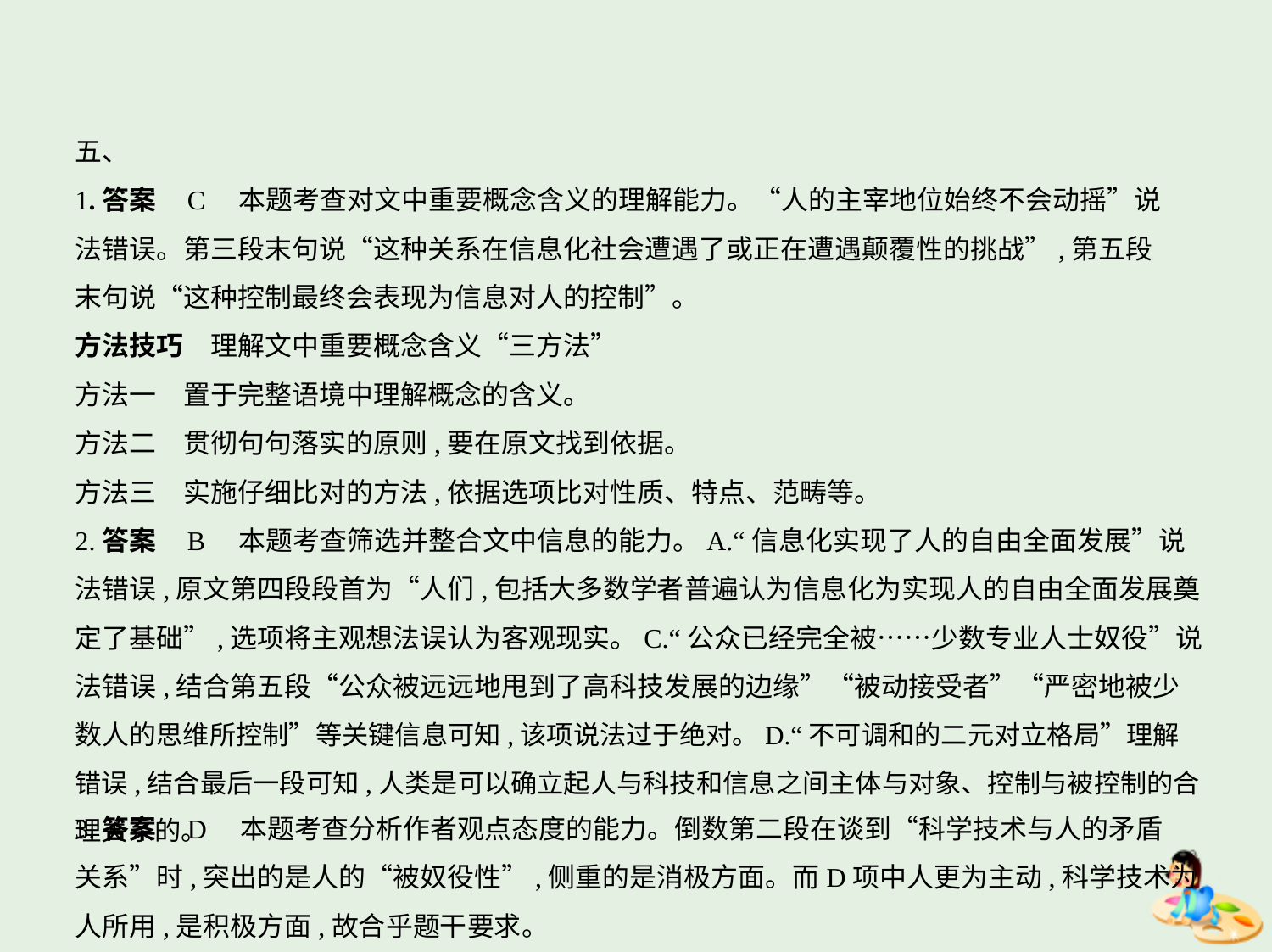

五、
1.答案    C　本题考查对文中重要概念含义的理解能力。“人的主宰地位始终不会动摇”说
法错误。第三段末句说“这种关系在信息化社会遭遇了或正在遭遇颠覆性的挑战”,第五段
末句说“这种控制最终会表现为信息对人的控制”。
方法技巧　理解文中重要概念含义“三方法”
方法一　置于完整语境中理解概念的含义。
方法二　贯彻句句落实的原则,要在原文找到依据。
方法三　实施仔细比对的方法,依据选项比对性质、特点、范畴等。
2.答案    B　本题考查筛选并整合文中信息的能力。A.“信息化实现了人的自由全面发展”说法错误,原文第四段段首为“人们,包括大多数学者普遍认为信息化为实现人的自由全面发展奠定了基础”,选项将主观想法误认为客观现实。C.“公众已经完全被……少数专业人士奴役”说法错误,结合第五段“公众被远远地甩到了高科技发展的边缘”“被动接受者”“严密地被少数人的思维所控制”等关键信息可知,该项说法过于绝对。D.“不可调和的二元对立格局”理解错误,结合最后一段可知,人类是可以确立起人与科技和信息之间主体与对象、控制与被控制的合理关系的。

3.答案    D　本题考查分析作者观点态度的能力。倒数第二段在谈到“科学技术与人的矛盾
关系”时,突出的是人的“被奴役性”,侧重的是消极方面。而D项中人更为主动,科学技术为
人所用,是积极方面,故合乎题干要求。